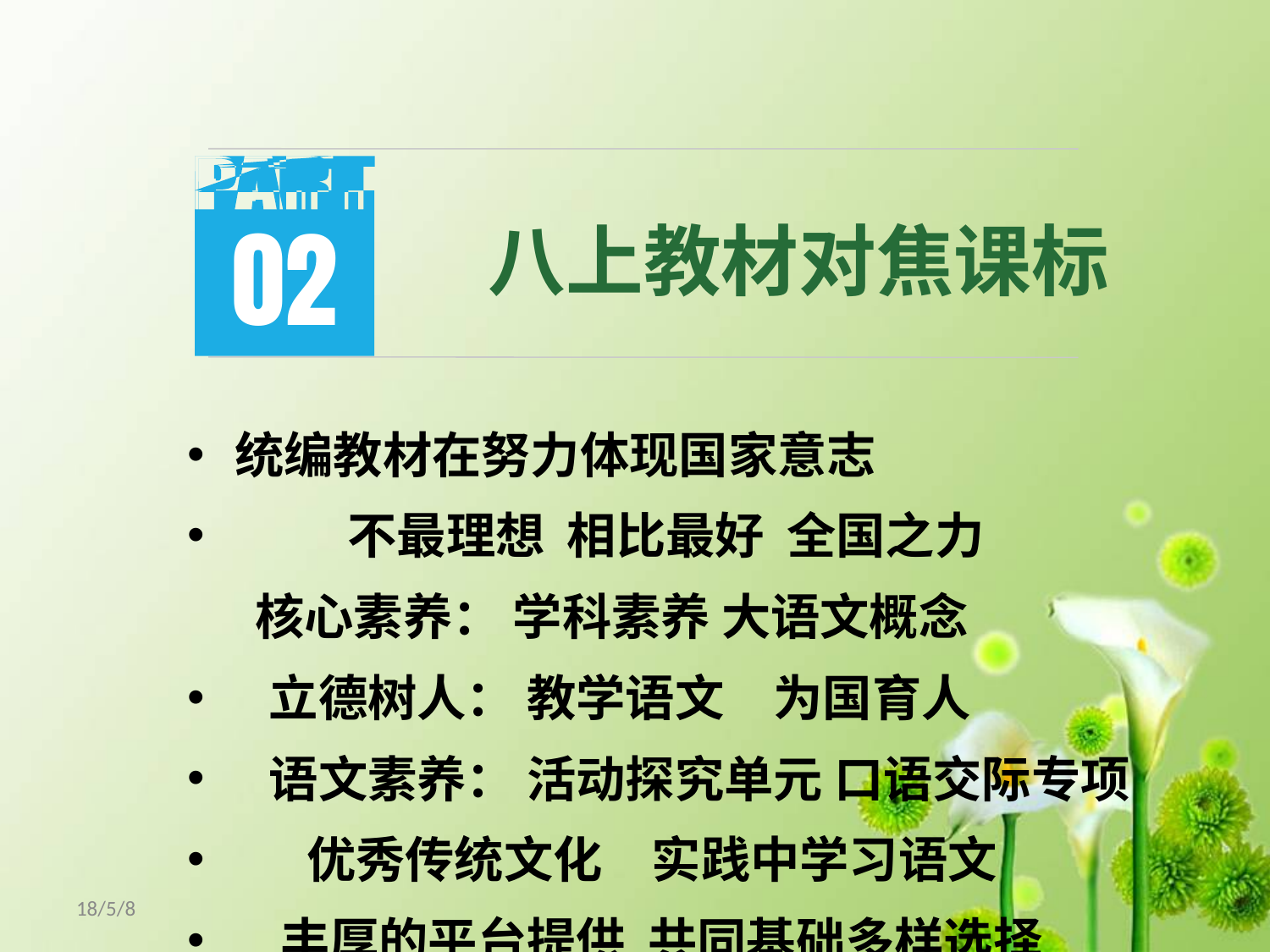

02
01
    八上教材对焦课标

统编教材在努力体现国家意志
         不最理想  相比最好  全国之力
     核心素养： 学科素养 大语文概念
  立德树人： 教学语文　为国育人
  语文素养： 活动探究单元 口语交际专项
　  优秀传统文化　实践中学习语文
   丰厚的平台提供  共同基础多样选择
18/5/8